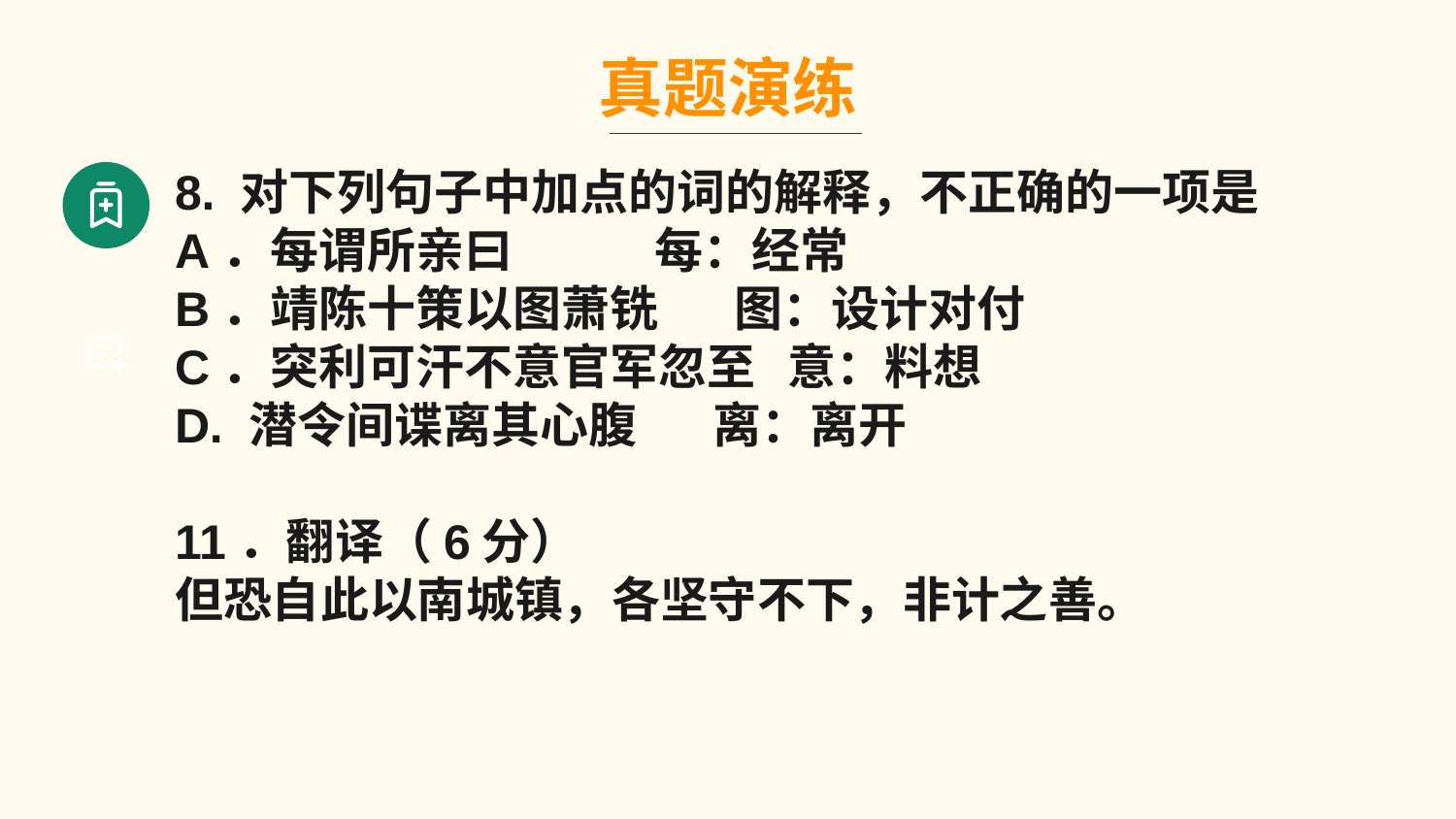

真题演练
8. 对下列句子中加点的词的解释，不正确的一项是
A．每谓所亲曰             每：经常
B．靖陈十策以图萧铣       图：设计对付
C．突利可汗不意官军忽至   意：料想
D. 潜令间谍离其心腹       离：离开

11．翻译（6分）
但恐自此以南城镇，各坚守不下，非计之善。